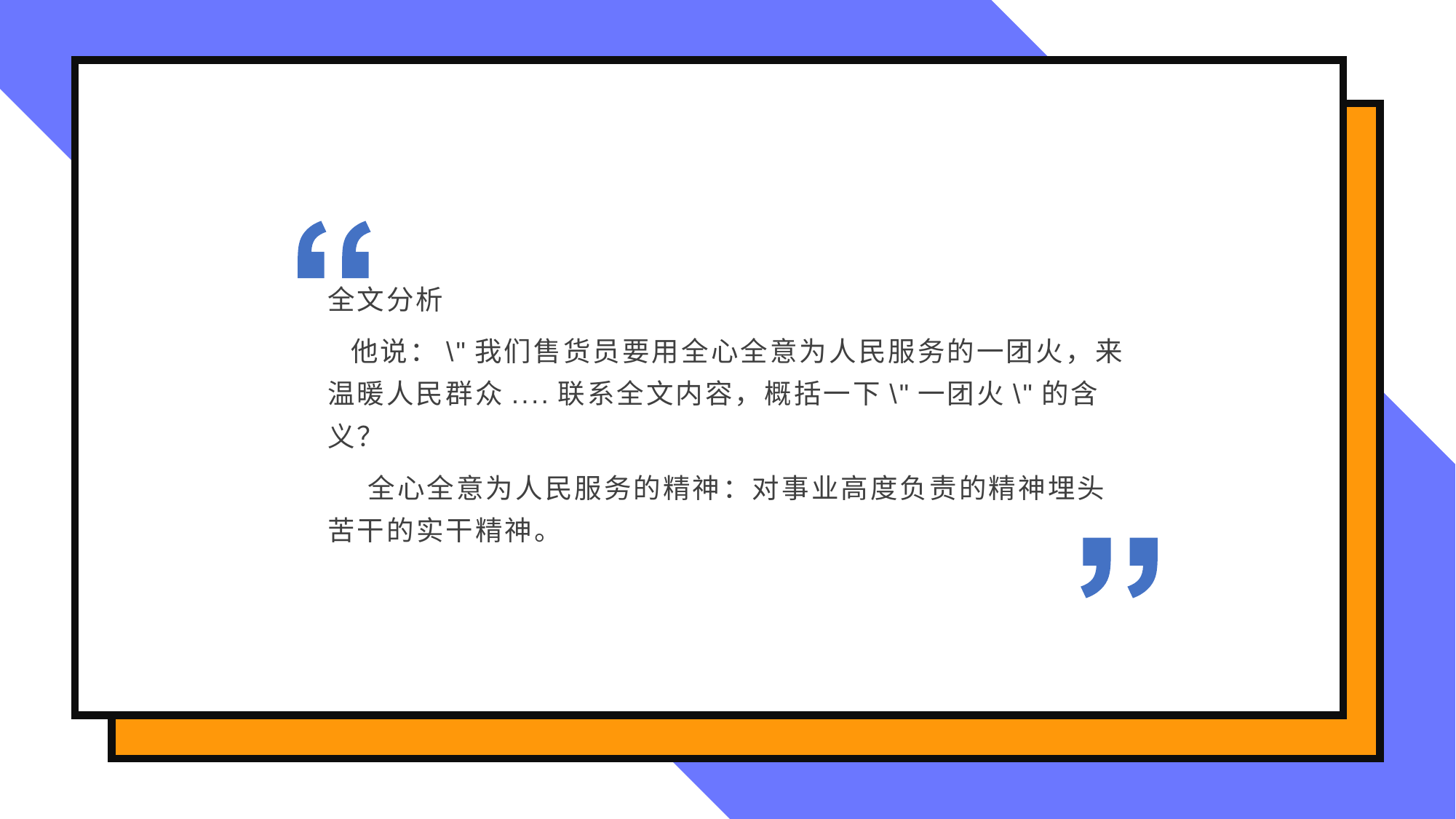

全文分析
  他说：\"我们售货员要用全心全意为人民服务的一团火，来温暖人民群众....联系全文内容，概括一下\"一团火\"的含义？
    全心全意为人民服务的精神：对事业高度负责的精神埋头苦干的实干精神。